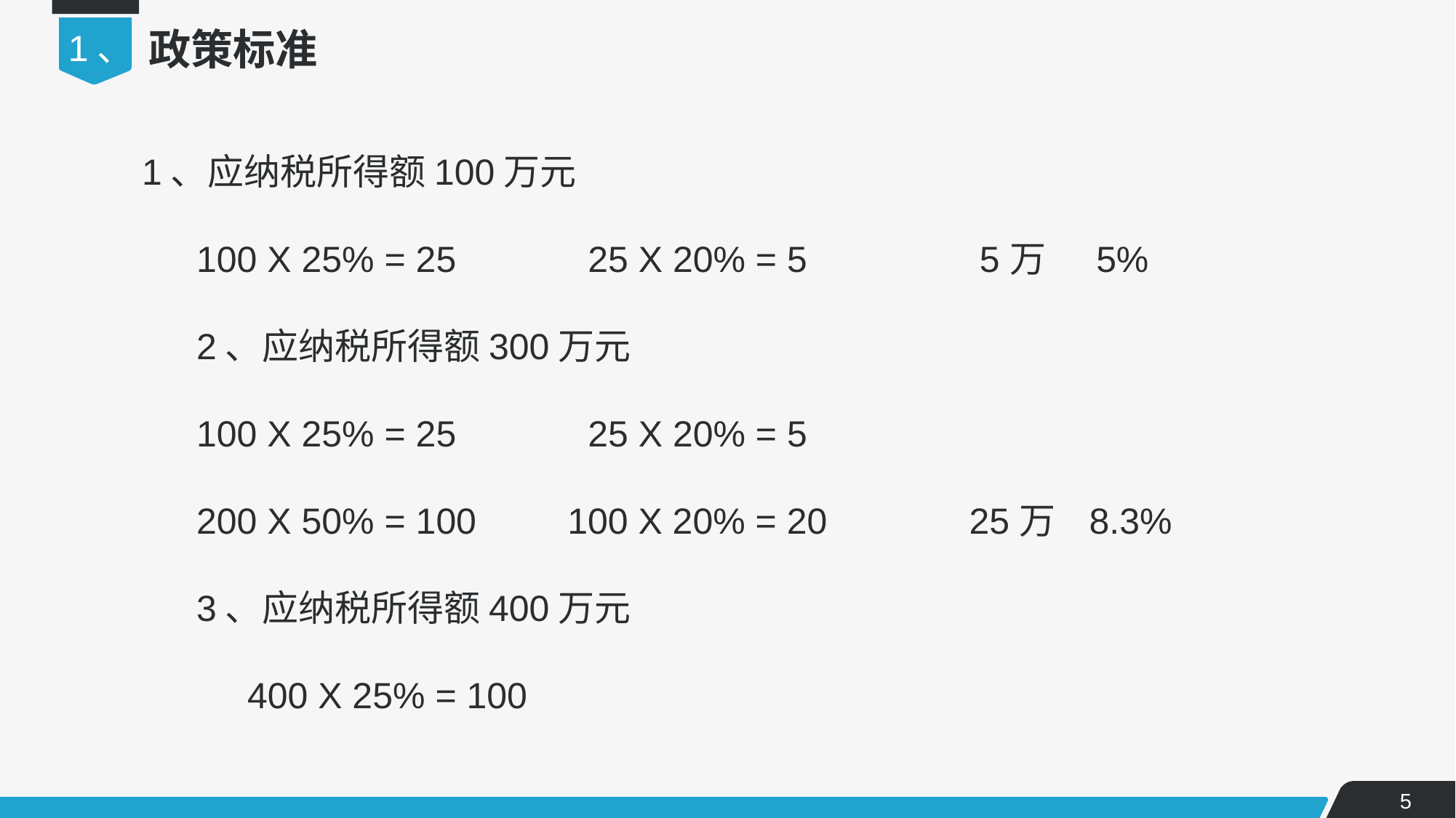

1、
政策标准
1、应纳税所得额100万元
100 X 25% = 25             25 X 20% = 5                 5万     5%
2、应纳税所得额300万元
100 X 25% = 25             25 X 20% = 5
200 X 50% = 100         100 X 20% = 20              25万   8.3%
3、应纳税所得额400万元
     400 X 25% = 100